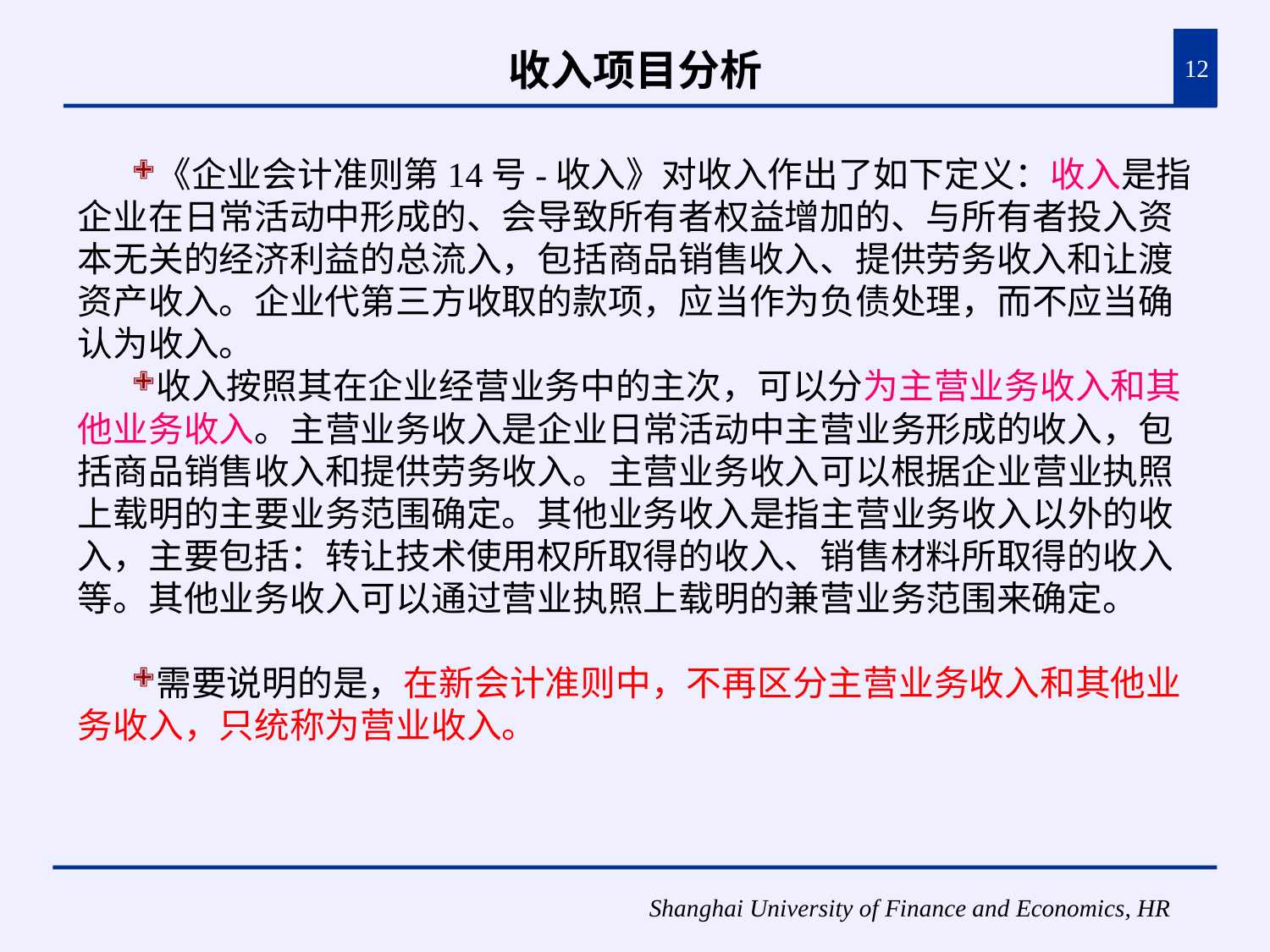

# 收入项目分析
12
《企业会计准则第14号-收入》对收入作出了如下定义：收入是指企业在日常活动中形成的、会导致所有者权益增加的、与所有者投入资本无关的经济利益的总流入，包括商品销售收入、提供劳务收入和让渡资产收入。企业代第三方收取的款项，应当作为负债处理，而不应当确认为收入。
收入按照其在企业经营业务中的主次，可以分为主营业务收入和其他业务收入。主营业务收入是企业日常活动中主营业务形成的收入，包括商品销售收入和提供劳务收入。主营业务收入可以根据企业营业执照上载明的主要业务范围确定。其他业务收入是指主营业务收入以外的收入，主要包括：转让技术使用权所取得的收入、销售材料所取得的收入等。其他业务收入可以通过营业执照上载明的兼营业务范围来确定。

需要说明的是，在新会计准则中，不再区分主营业务收入和其他业务收入，只统称为营业收入。